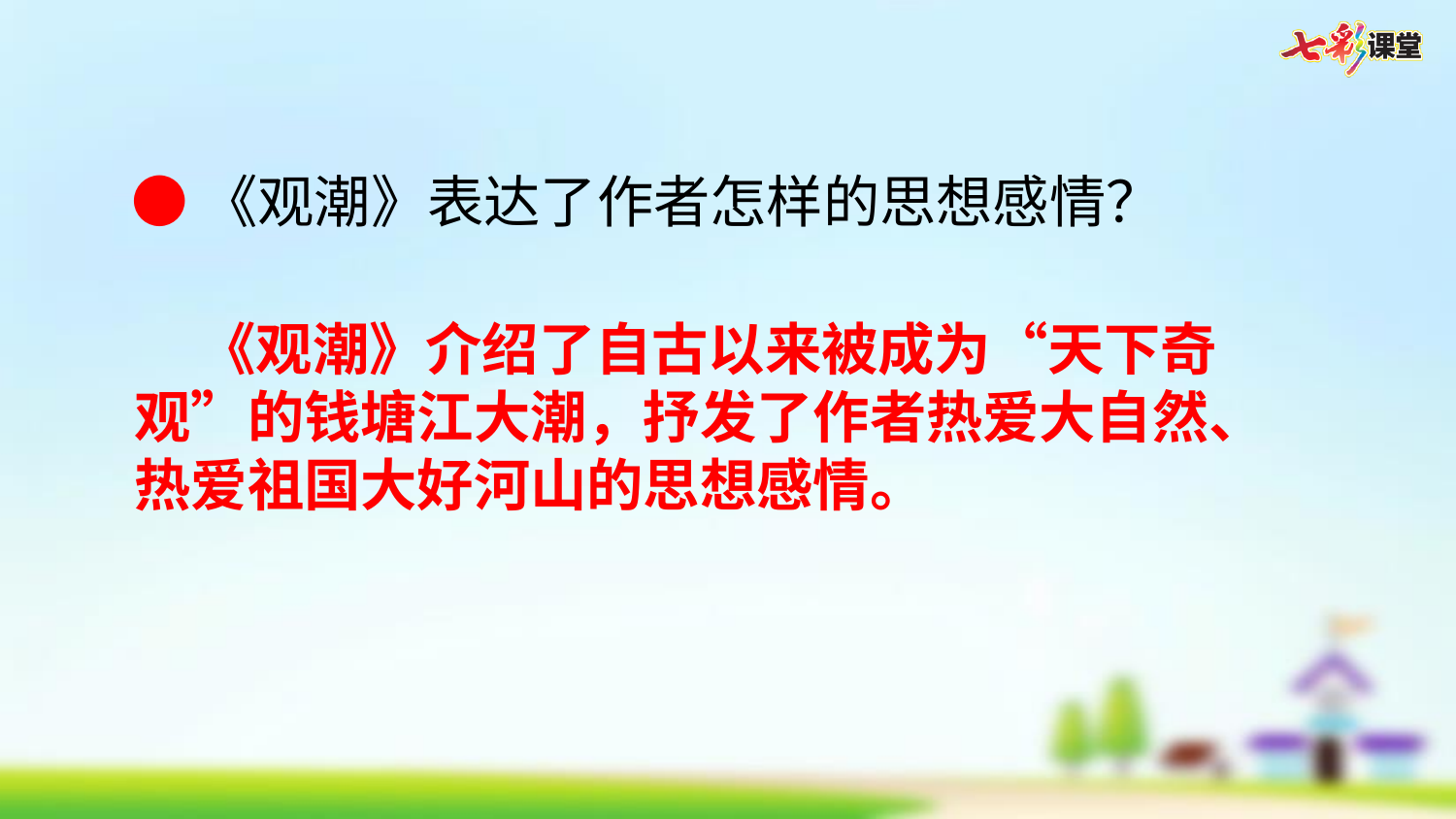

●《观潮》表达了作者怎样的思想感情？
    《观潮》介绍了自古以来被成为“天下奇观”的钱塘江大潮，抒发了作者热爱大自然、热爱祖国大好河山的思想感情。